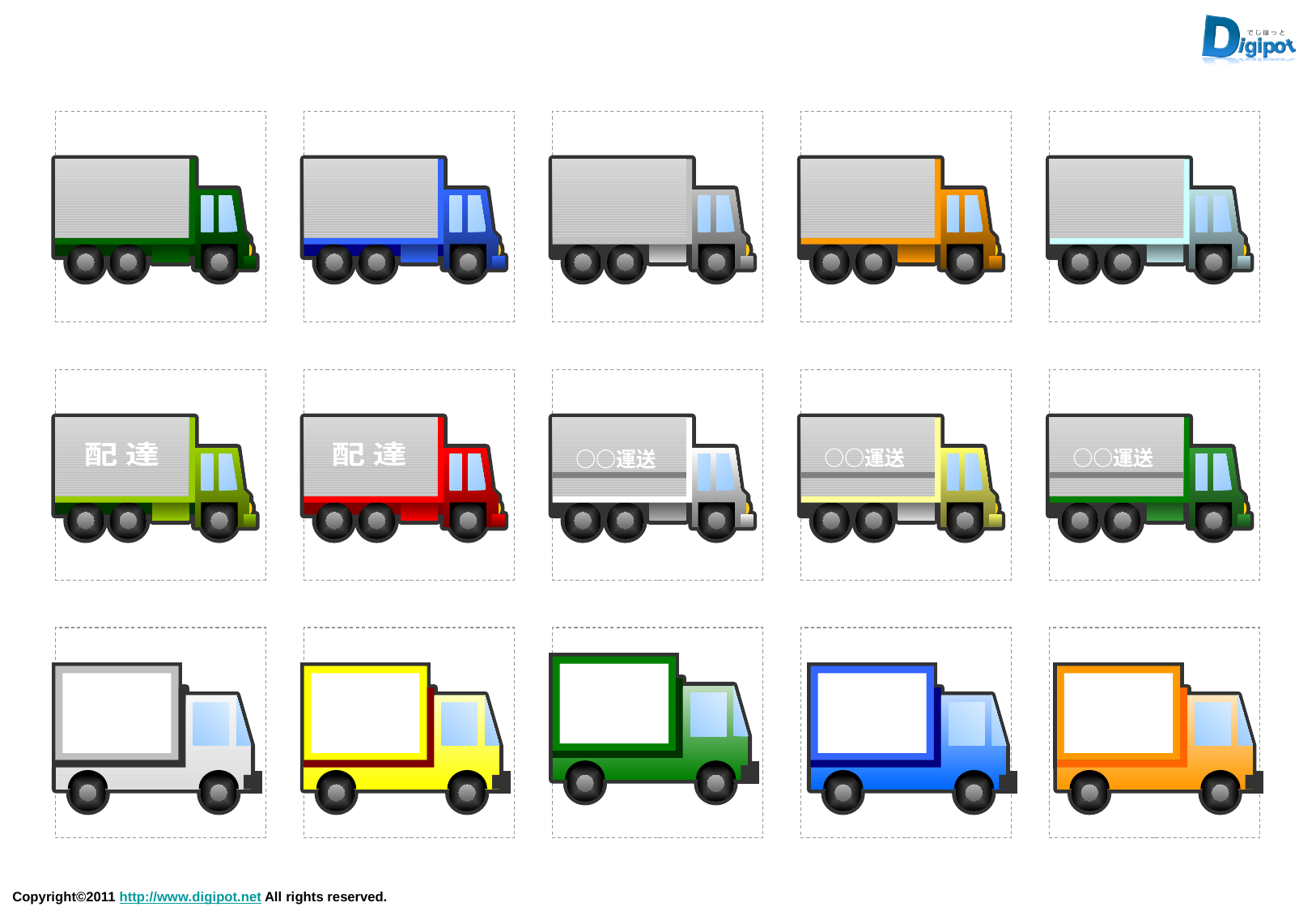

配 達

配 達

○○運送

○○運送

○○運送